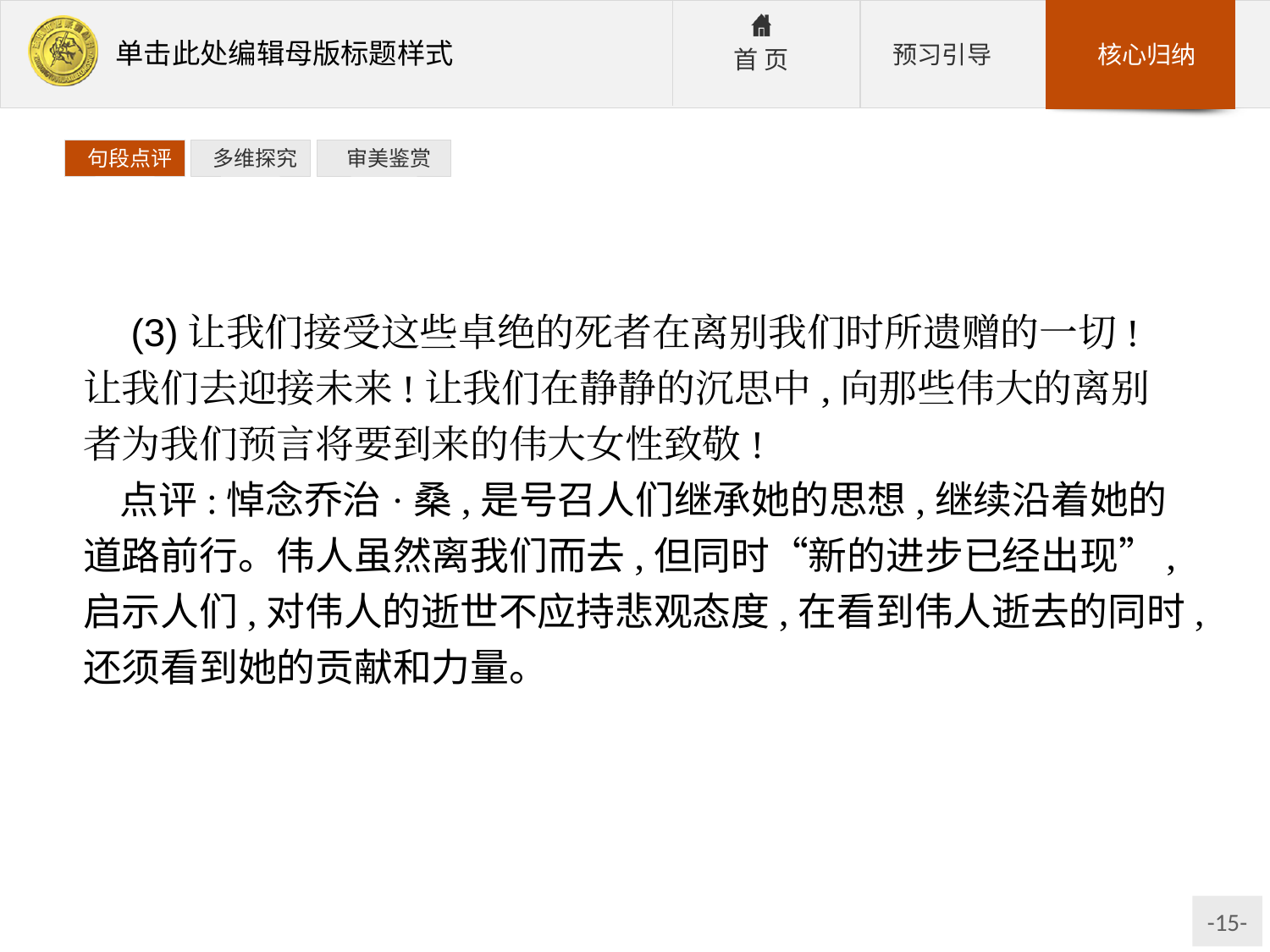

句段点评
 多维探究
 审美鉴赏
 (3)让我们接受这些卓绝的死者在离别我们时所遗赠的一切!让我们去迎接未来!让我们在静静的沉思中,向那些伟大的离别者为我们预言将要到来的伟大女性致敬!
点评:悼念乔治·桑,是号召人们继承她的思想,继续沿着她的道路前行。伟人虽然离我们而去,但同时“新的进步已经出现”,启示人们,对伟人的逝世不应持悲观态度,在看到伟人逝去的同时,还须看到她的贡献和力量。